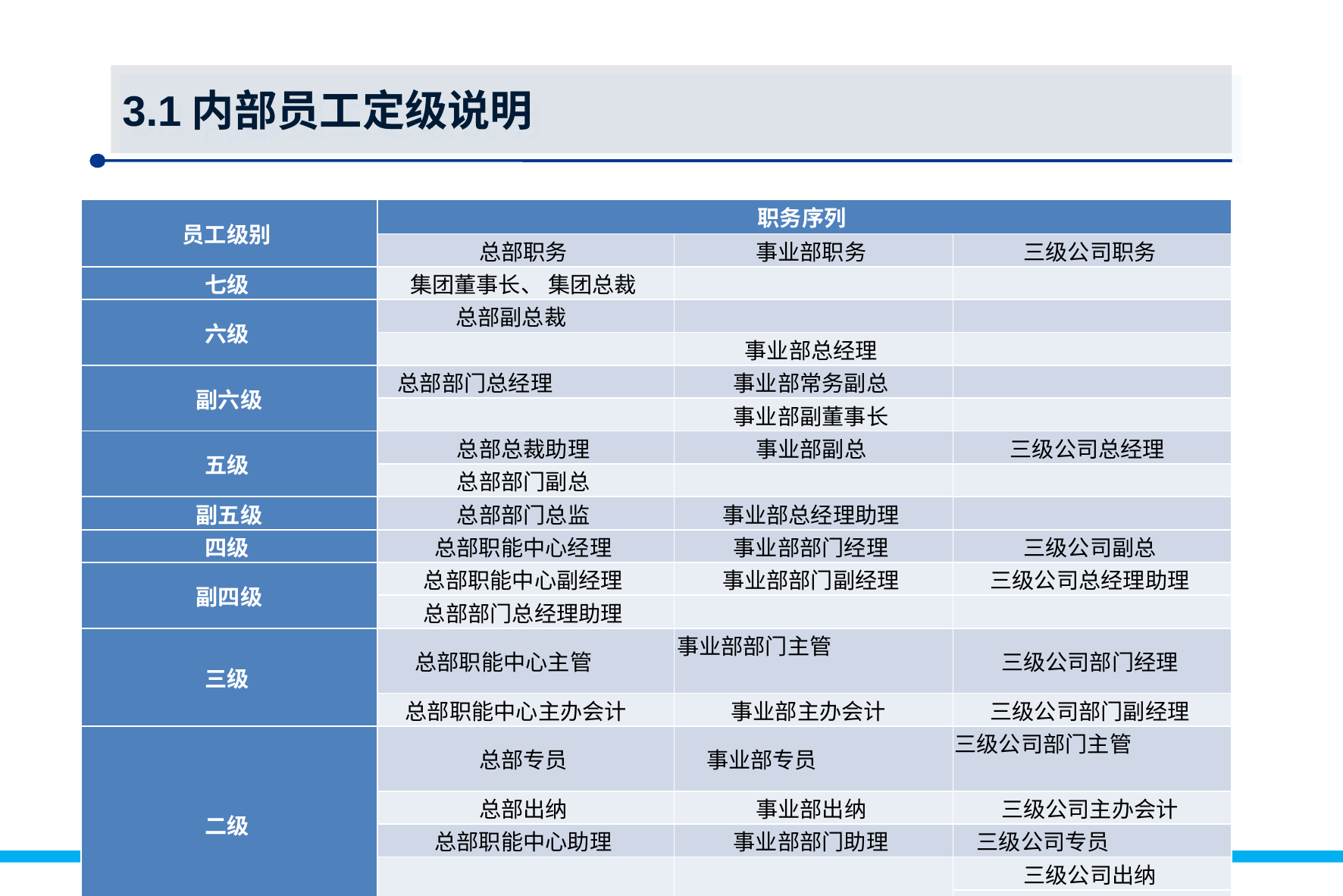

3.1内部员工定级说明

| 员工级别 | 职务序列 |  |  |
| --- | --- | --- | --- |
|  | 总部职务 | 事业部职务 | 三级公司职务 |
| 七级 | 集团董事长、 集团总裁 |  |  |
| 六级 | 总部副总裁 |  |  |
|  |  | 事业部总经理 |  |
| 副六级 | 总部部门总经理 | 事业部常务副总 |  |
|  |  | 事业部副董事长 |  |
| 五级 | 总部总裁助理 | 事业部副总 | 三级公司总经理 |
|  | 总部部门副总 |  |  |
| 副五级 | 总部部门总监 | 事业部总经理助理 |  |
| 四级 | 总部职能中心经理 | 事业部部门经理 | 三级公司副总 |
| 副四级 | 总部职能中心副经理 | 事业部部门副经理 | 三级公司总经理助理 |
|  | 总部部门总经理助理 |  |  |
| 三级 | 总部职能中心主管 | 事业部部门主管 | 三级公司部门经理 |
|  | 总部职能中心主办会计 | 事业部主办会计 | 三级公司部门副经理 |
| 二级 | 总部专员 | 事业部专员 | 三级公司部门主管 |
|  | 总部出纳 | 事业部出纳 | 三级公司主办会计 |
|  | 总部职能中心助理 | 事业部部门助理 | 三级公司专员 |
|  |  |  | 三级公司出纳 |
|  |  |  | 三级公司部门助理 |
| 一级 | 总部员工 | 事业部员工 | 三级公司员工 |